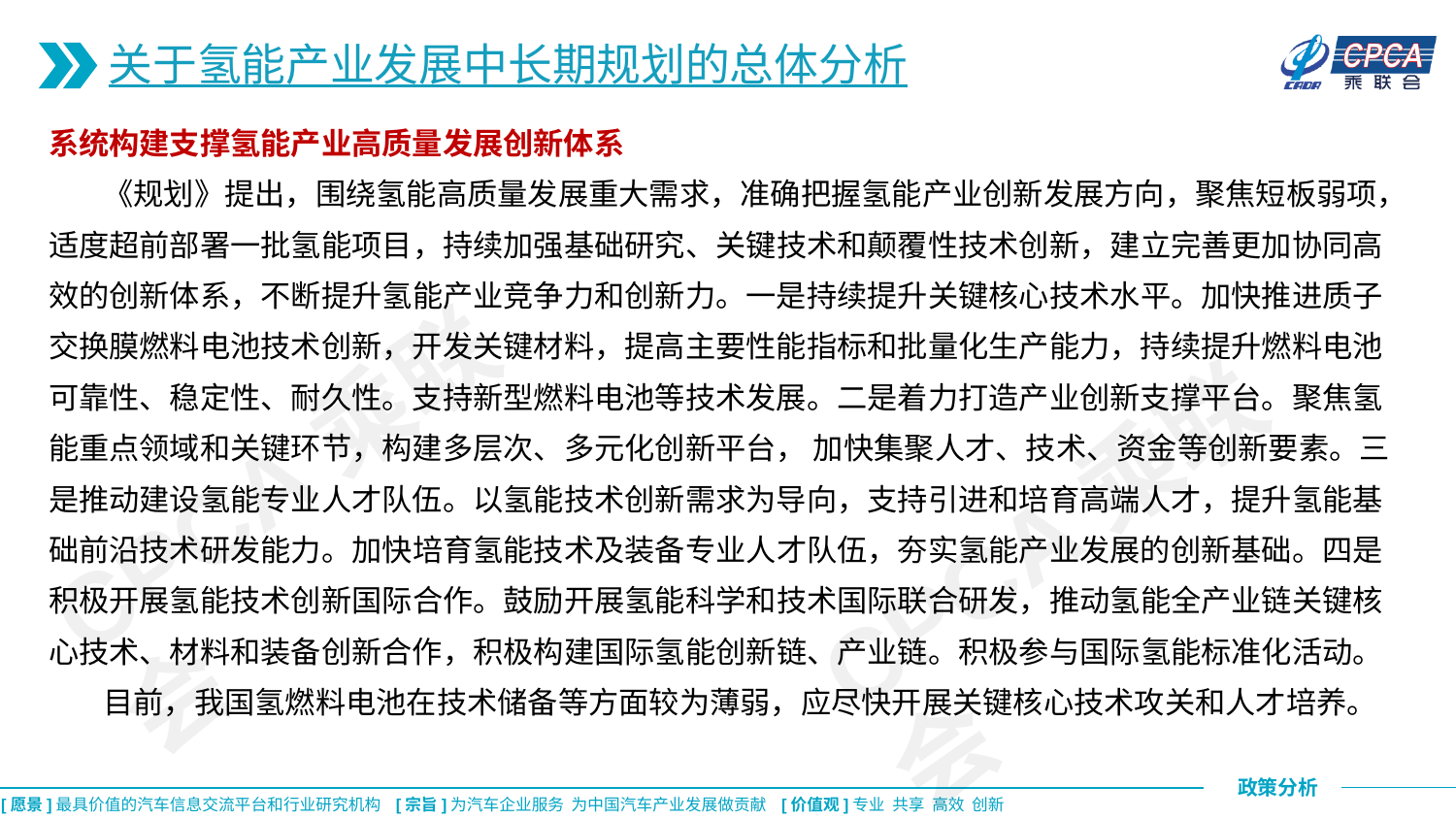

关于氢能产业发展中长期规划的总体分析
系统构建支撑氢能产业高质量发展创新体系
       《规划》提出，围绕氢能高质量发展重大需求，准确把握氢能产业创新发展方向，聚焦短板弱项，适度超前部署一批氢能项目，持续加强基础研究、关键技术和颠覆性技术创新，建立完善更加协同高效的创新体系，不断提升氢能产业竞争力和创新力。一是持续提升关键核心技术水平。加快推进质子交换膜燃料电池技术创新，开发关键材料，提高主要性能指标和批量化生产能力，持续提升燃料电池可靠性、稳定性、耐久性。支持新型燃料电池等技术发展。二是着力打造产业创新支撑平台。聚焦氢能重点领域和关键环节，构建多层次、多元化创新平台， 加快集聚人才、技术、资金等创新要素。三是推动建设氢能专业人才队伍。以氢能技术创新需求为导向，支持引进和培育高端人才，提升氢能基础前沿技术研发能力。加快培育氢能技术及装备专业人才队伍，夯实氢能产业发展的创新基础。四是积极开展氢能技术创新国际合作。鼓励开展氢能科学和技术国际联合研发，推动氢能全产业链关键核心技术、材料和装备创新合作，积极构建国际氢能创新链、产业链。积极参与国际氢能标准化活动。
       目前，我国氢燃料电池在技术储备等方面较为薄弱，应尽快开展关键核心技术攻关和人才培养。
CPCA乘联会
CPCA乘联会